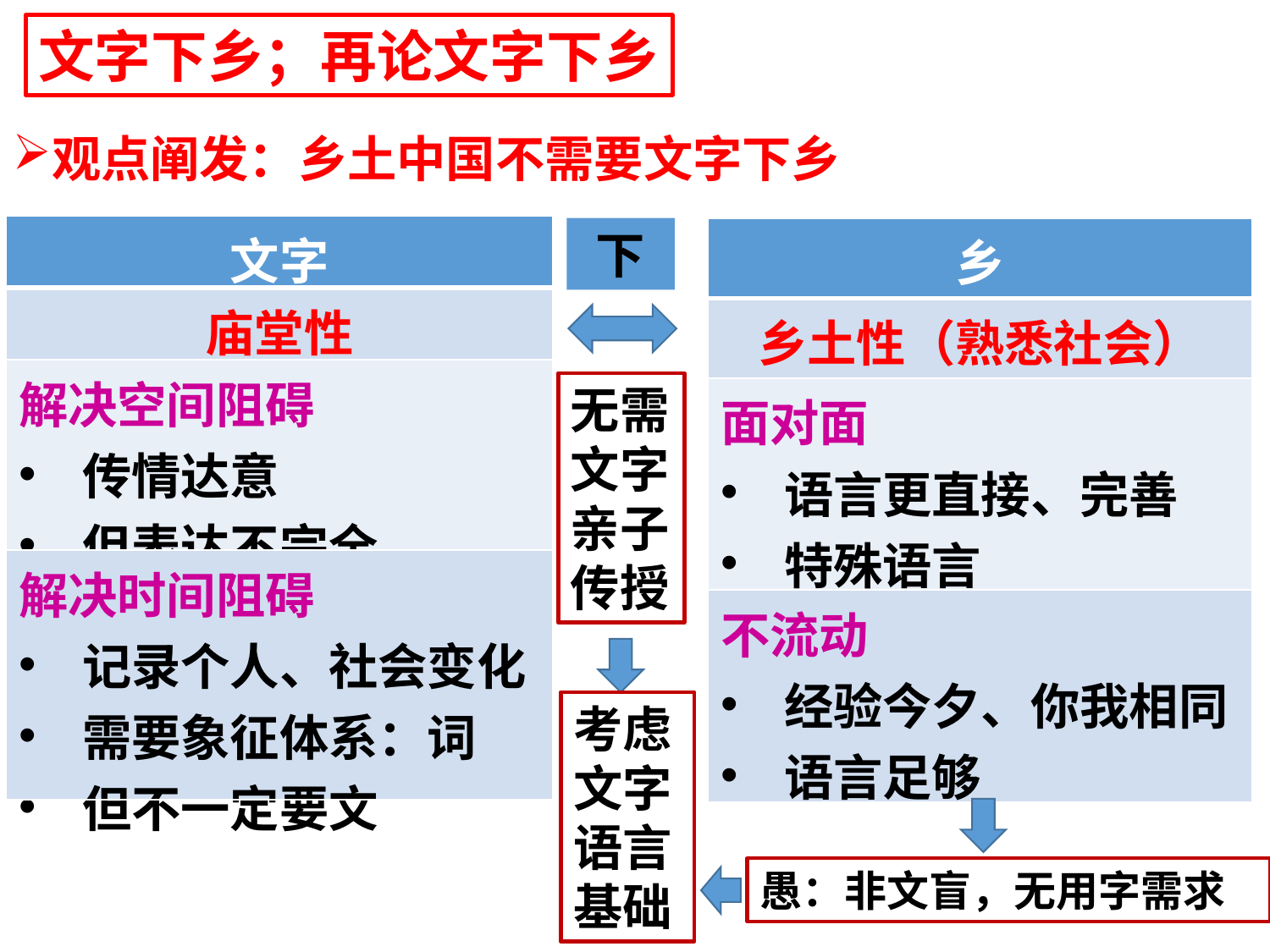

文字下乡；再论文字下乡
观点阐发：乡土中国不需要文字下乡
| 文字 |
| --- |
| 庙堂性 |
| 解决空间阻碍 传情达意 但表达不完全 |
| 解决时间阻碍 记录个人、社会变化 需要象征体系：词 但不一定要文 |
下
| 乡 |
| --- |
| 乡土性（熟悉社会） |
| 面对面 语言更直接、完善 特殊语言 |
| 不流动 经验今夕、你我相同 语言足够 |

无需文字
亲子传授

考虑文字语言基础

愚：非文盲，无用字需求